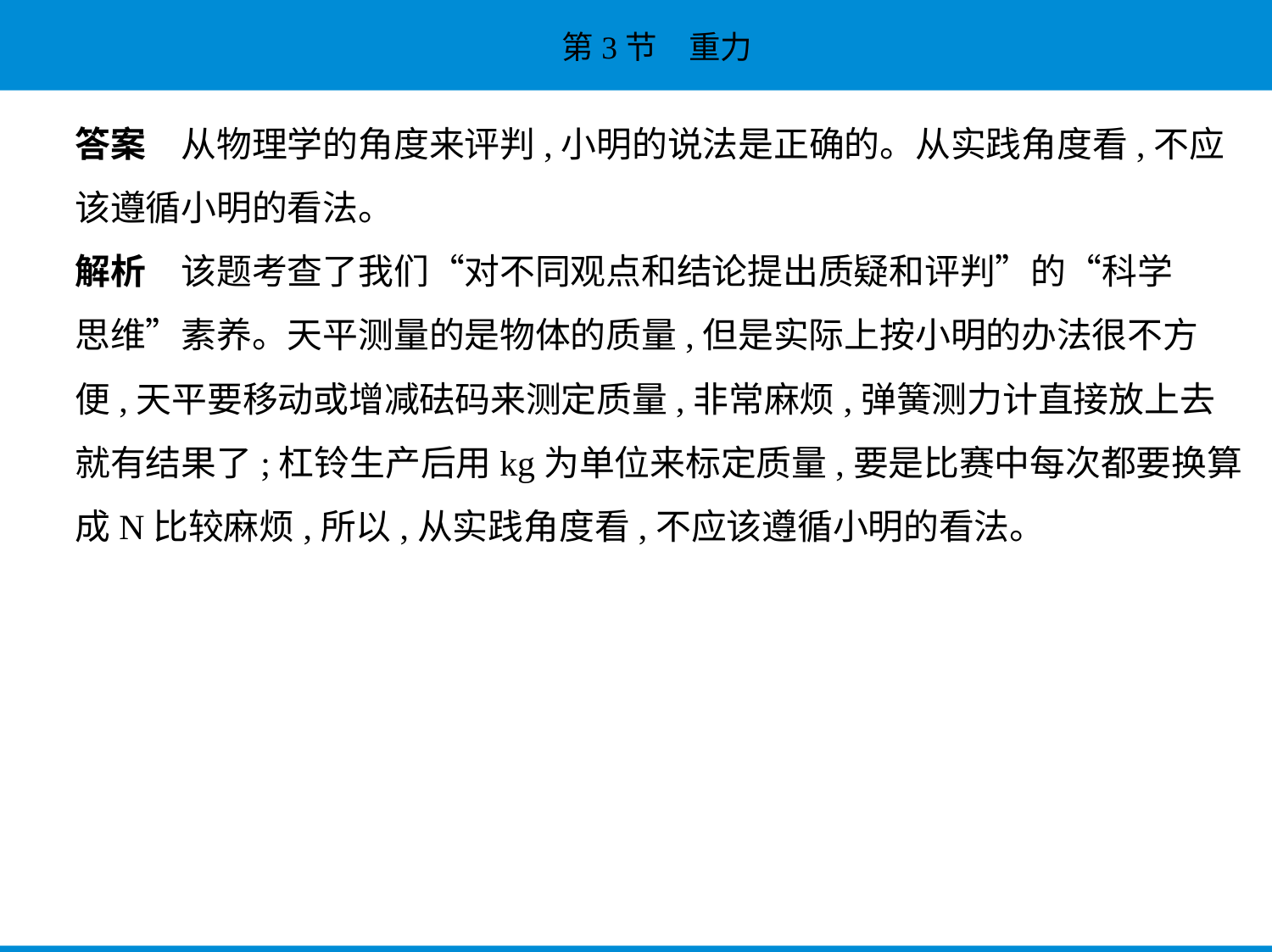

答案　从物理学的角度来评判,小明的说法是正确的。从实践角度看,不应
该遵循小明的看法。
解析　该题考查了我们“对不同观点和结论提出质疑和评判”的“科学
思维”素养。天平测量的是物体的质量,但是实际上按小明的办法很不方
便,天平要移动或增减砝码来测定质量,非常麻烦,弹簧测力计直接放上去
就有结果了;杠铃生产后用kg为单位来标定质量,要是比赛中每次都要换算
成N比较麻烦,所以,从实践角度看,不应该遵循小明的看法。